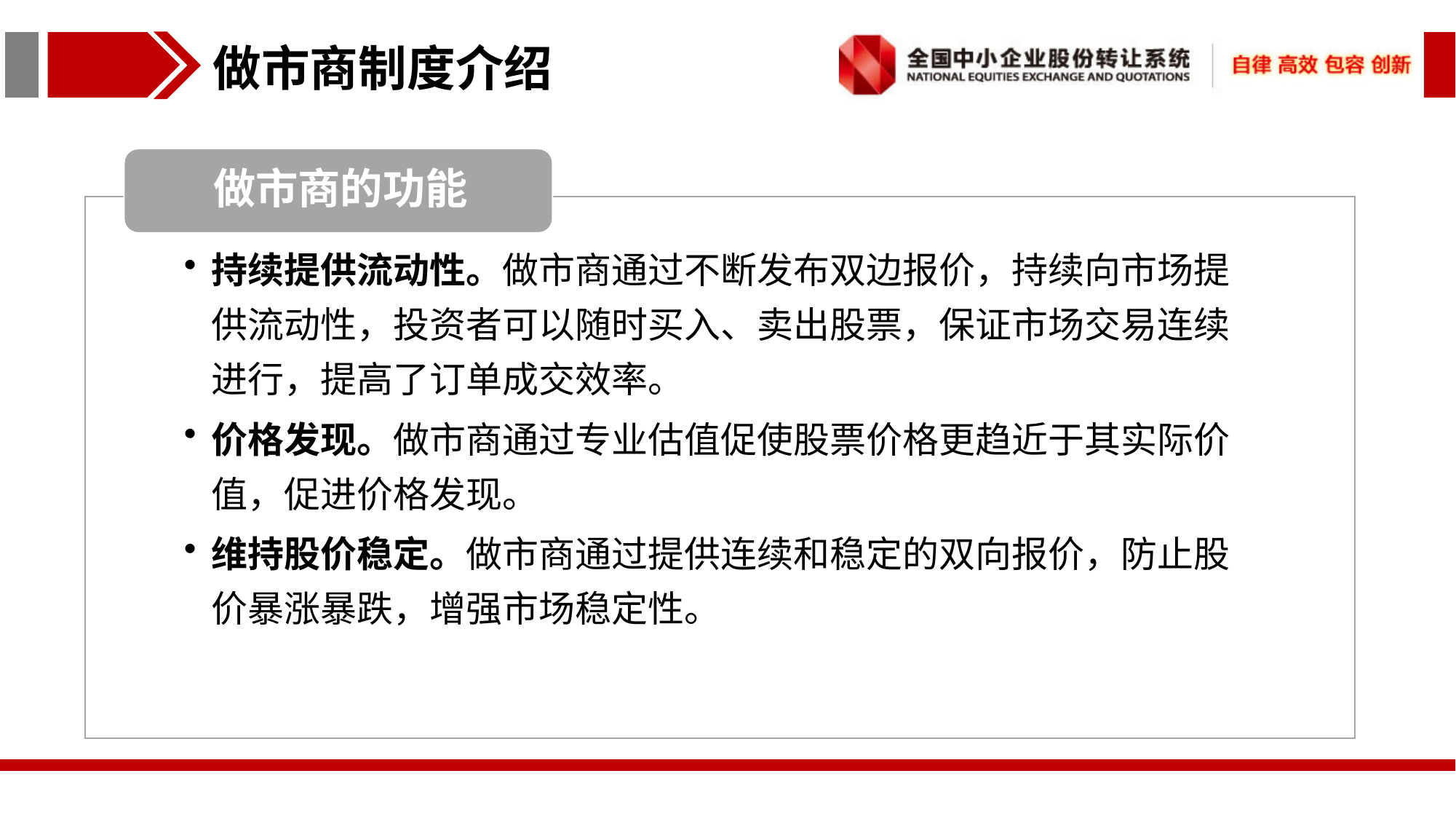

做市商制度介绍
持续提供流动性。做市商通过不断发布双边报价，持续向市场提供流动性，投资者可以随时买入、卖出股票，保证市场交易连续进行，提高了订单成交效率。
价格发现。做市商通过专业估值促使股票价格更趋近于其实际价值，促进价格发现。
维持股价稳定。做市商通过提供连续和稳定的双向报价，防止股价暴涨暴跌，增强市场稳定性。
做市商的功能
40